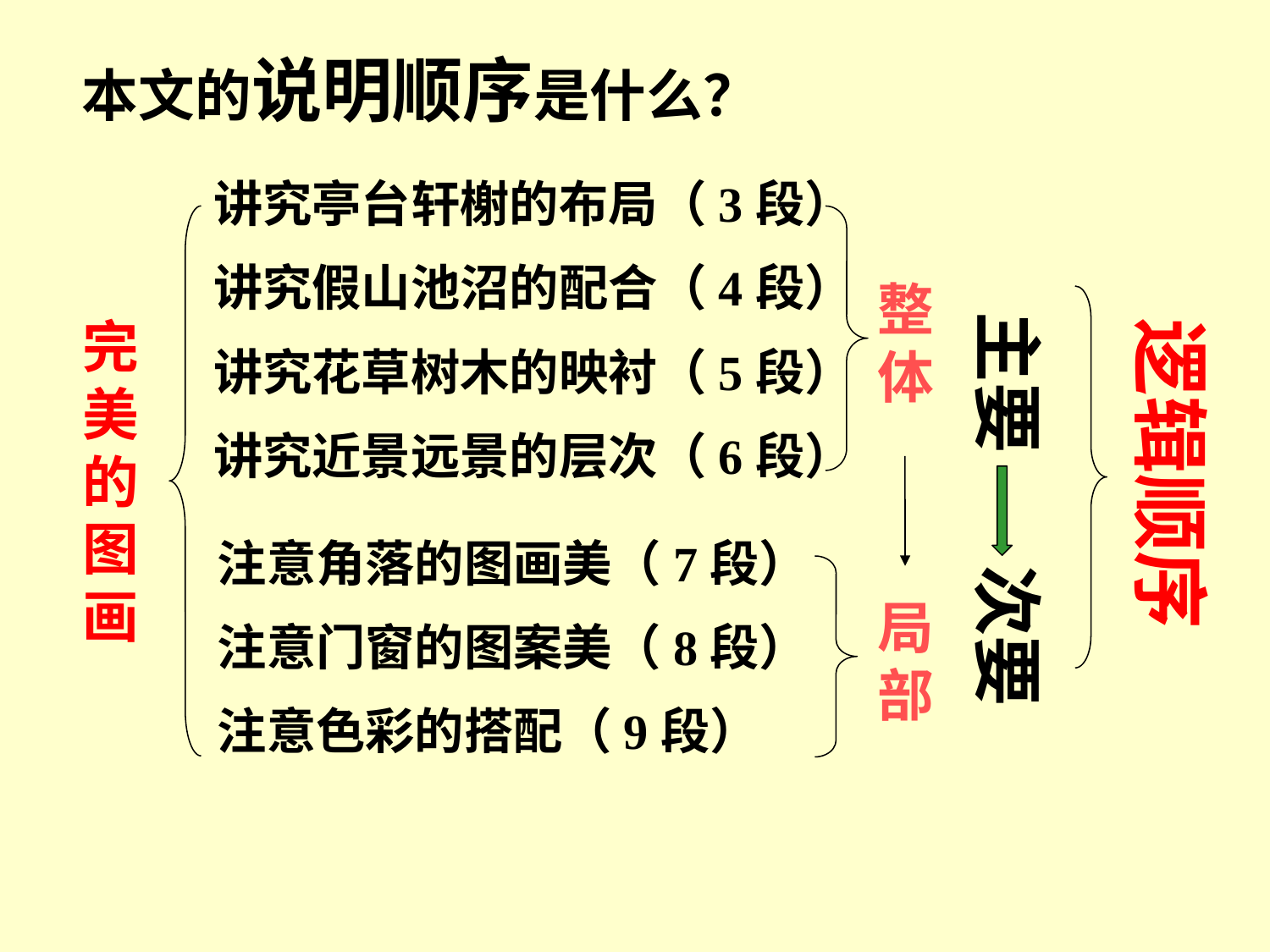

本文的说明顺序是什么？
讲究亭台轩榭的布局（3段）
讲究假山池沼的配合（4段）
讲究花草树木的映衬（5段）
讲究近景远景的层次（6段）

整体

主要       次要
完美的图画
逻辑顺序

注意角落的图画美（7段）
注意门窗的图案美（8段）
注意色彩的搭配（9段）

局部